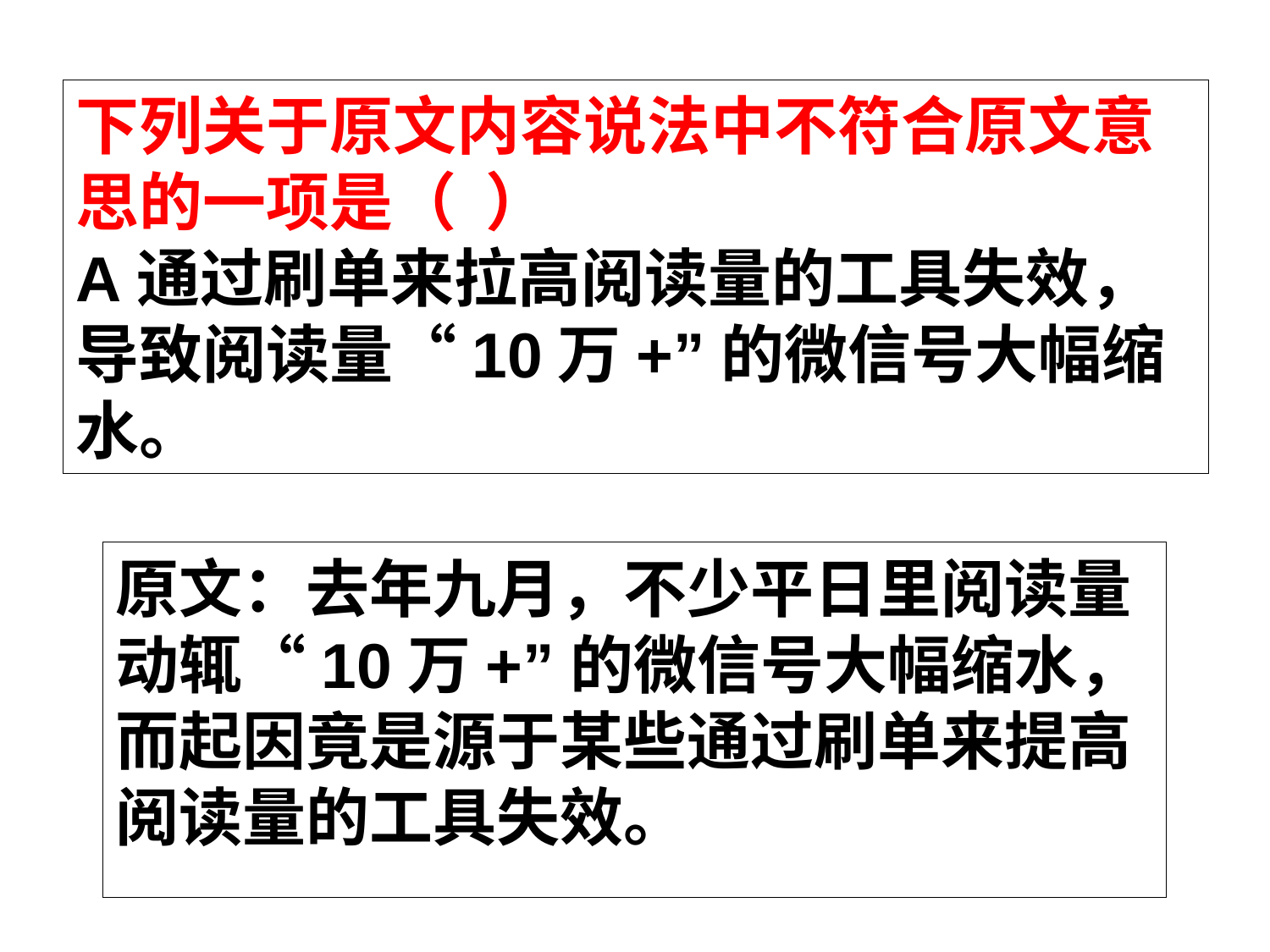

下列关于原文内容说法中不符合原文意思的一项是（  ）
A通过刷单来拉高阅读量的工具失效，导致阅读量“10万+”的微信号大幅缩水。
原文：去年九月，不少平日里阅读量动辄“10万+”的微信号大幅缩水，而起因竟是源于某些通过刷单来提高阅读量的工具失效。